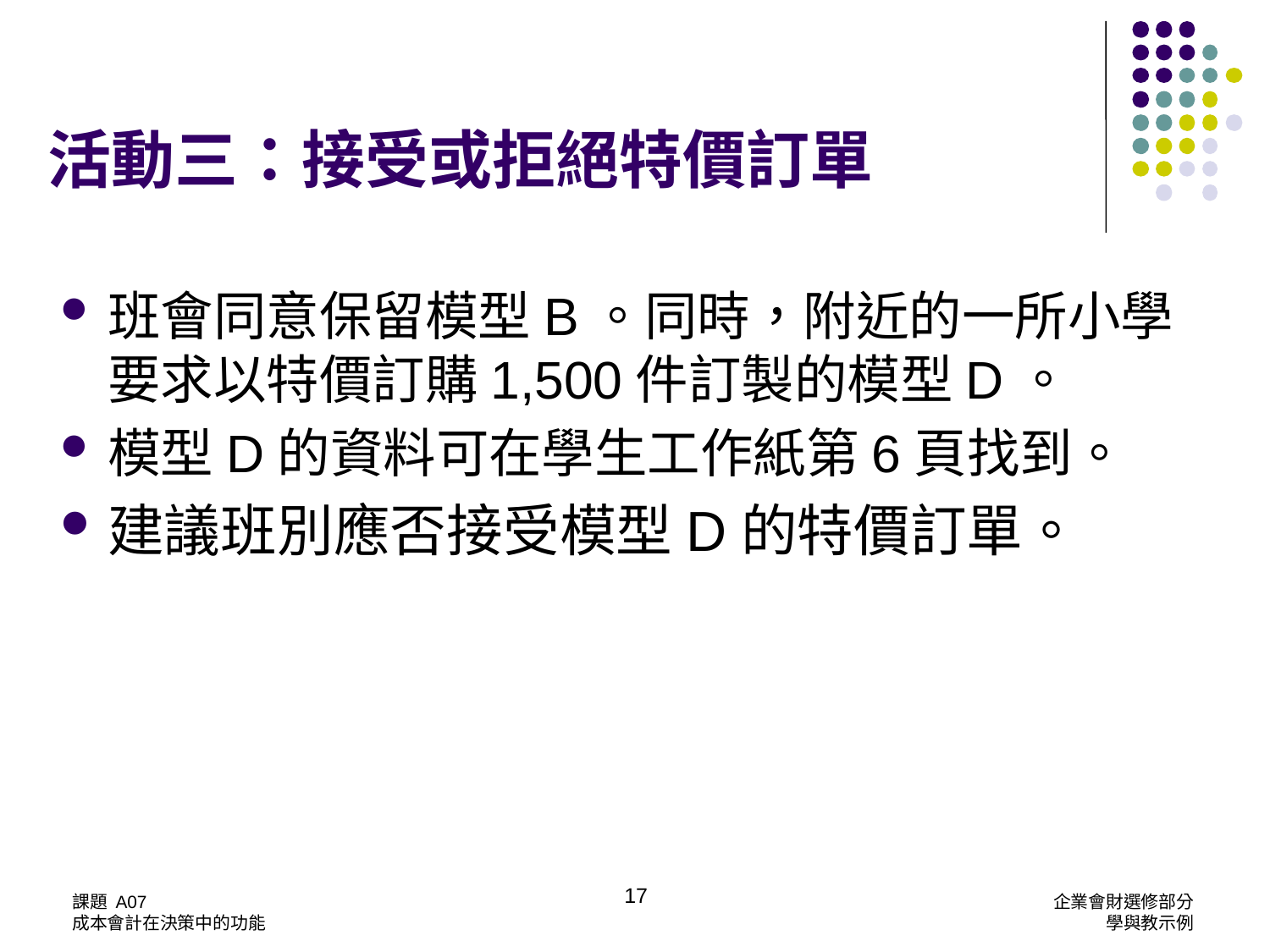

活動三：接受或拒絕特價訂單
班會同意保留模型B。同時，附近的一所小學要求以特價訂購1,500件訂製的模型D。
模型D的資料可在學生工作紙第6頁找到。
建議班別應否接受模型D的特價訂單。

17